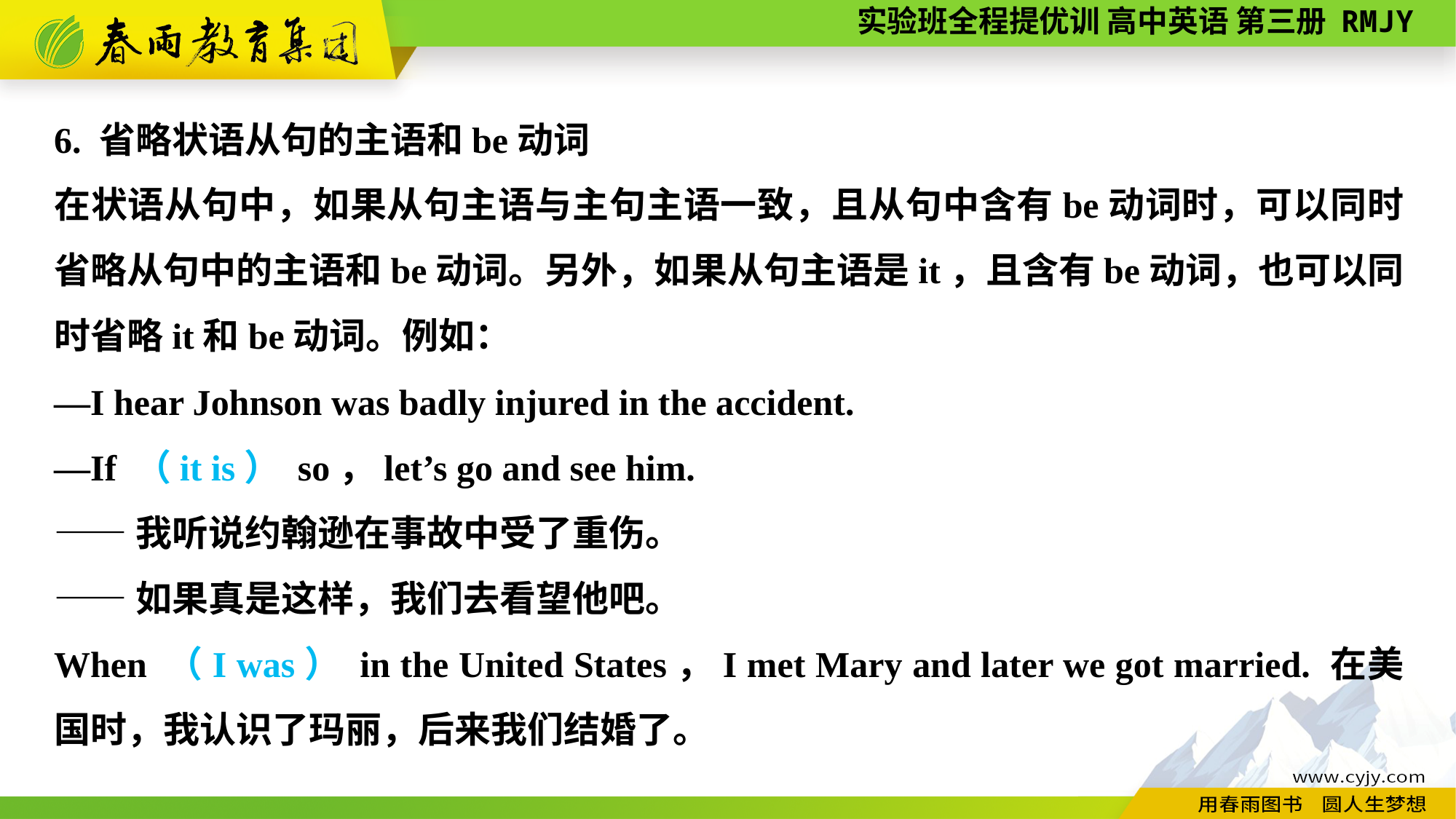

6. 省略状语从句的主语和be动词
在状语从句中，如果从句主语与主句主语一致，且从句中含有be动词时，可以同时省略从句中的主语和be动词。另外，如果从句主语是it，且含有be动词，也可以同时省略it和be动词。例如：
—I hear Johnson was badly injured in the accident.
—If （it is） so，let’s go and see him.
——我听说约翰逊在事故中受了重伤。
——如果真是这样，我们去看望他吧。
When （I was） in the United States，I met Mary and later we got married. 在美国时，我认识了玛丽，后来我们结婚了。